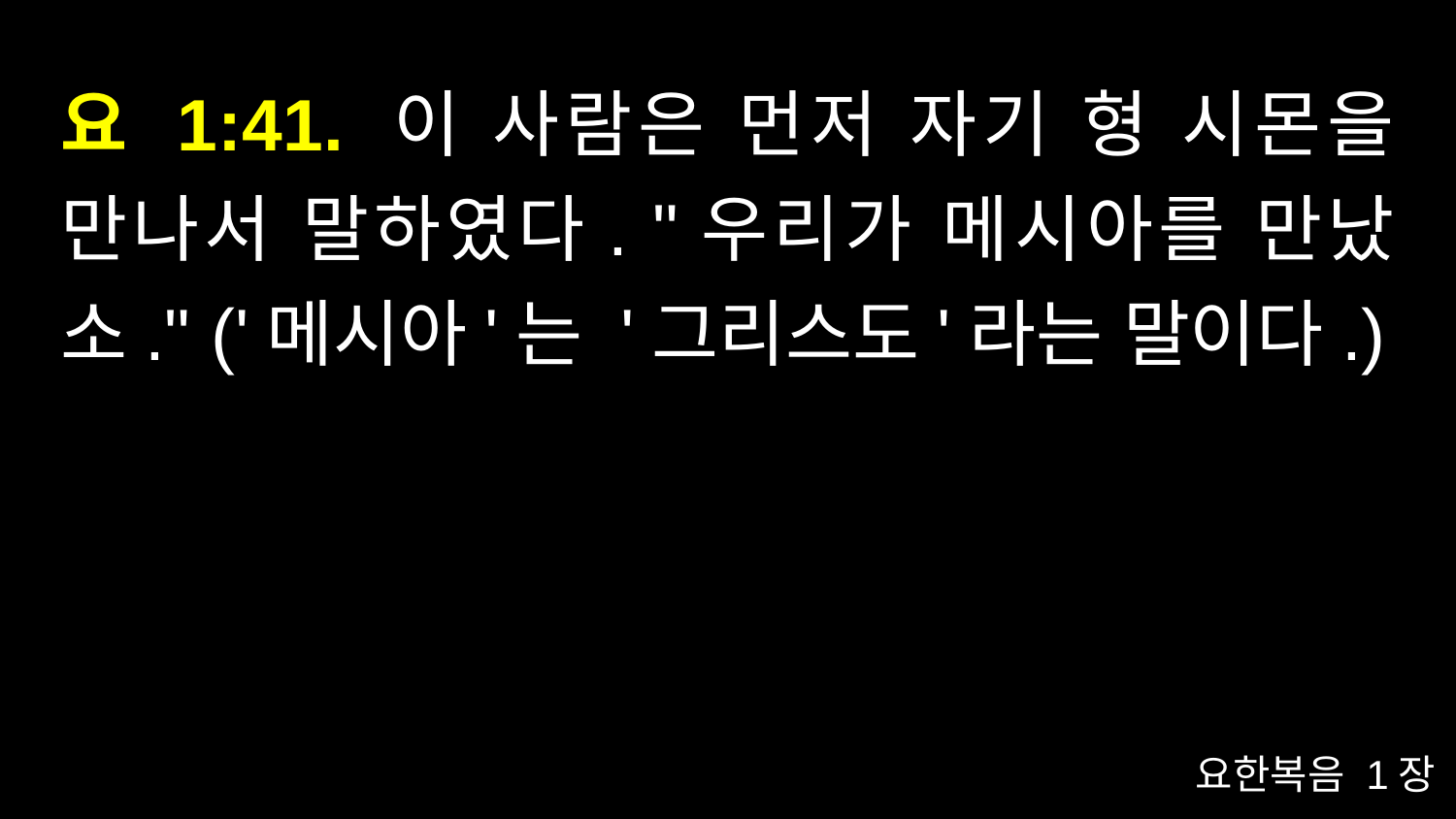

# 요 1:41. 이 사람은 먼저 자기 형 시몬을 만나서 말하였다. "우리가 메시아를 만났소." ('메시아'는 '그리스도'라는 말이다.)
요한복음 1장